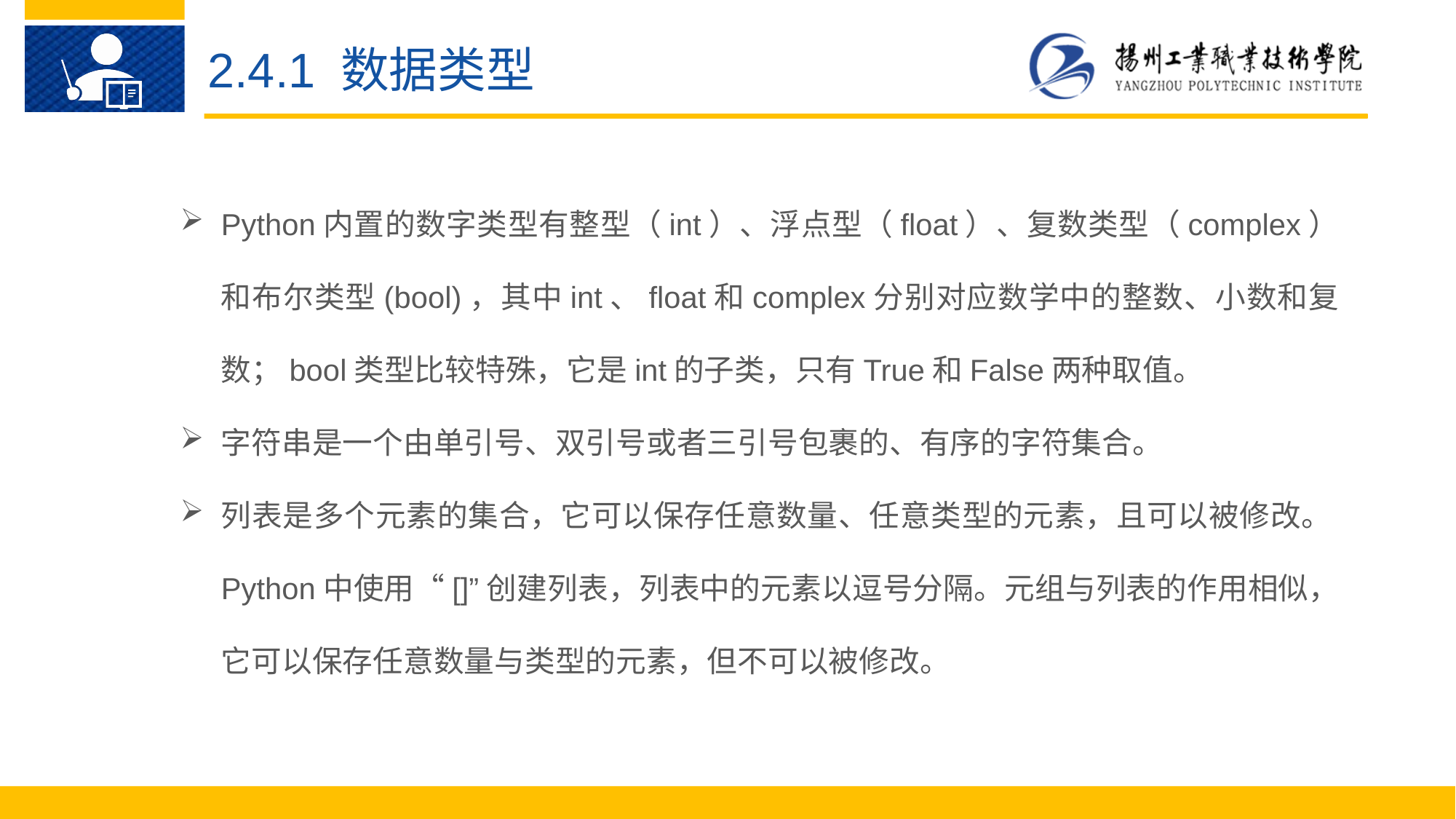

2.4.1 数据类型
Python内置的数字类型有整型（int）、浮点型（float）、复数类型（complex）和布尔类型(bool)，其中int、float和complex分别对应数学中的整数、小数和复数；bool类型比较特殊，它是int的子类，只有True和False两种取值。
字符串是一个由单引号、双引号或者三引号包裹的、有序的字符集合。
列表是多个元素的集合，它可以保存任意数量、任意类型的元素，且可以被修改。Python中使用“[]”创建列表，列表中的元素以逗号分隔。元组与列表的作用相似，它可以保存任意数量与类型的元素，但不可以被修改。